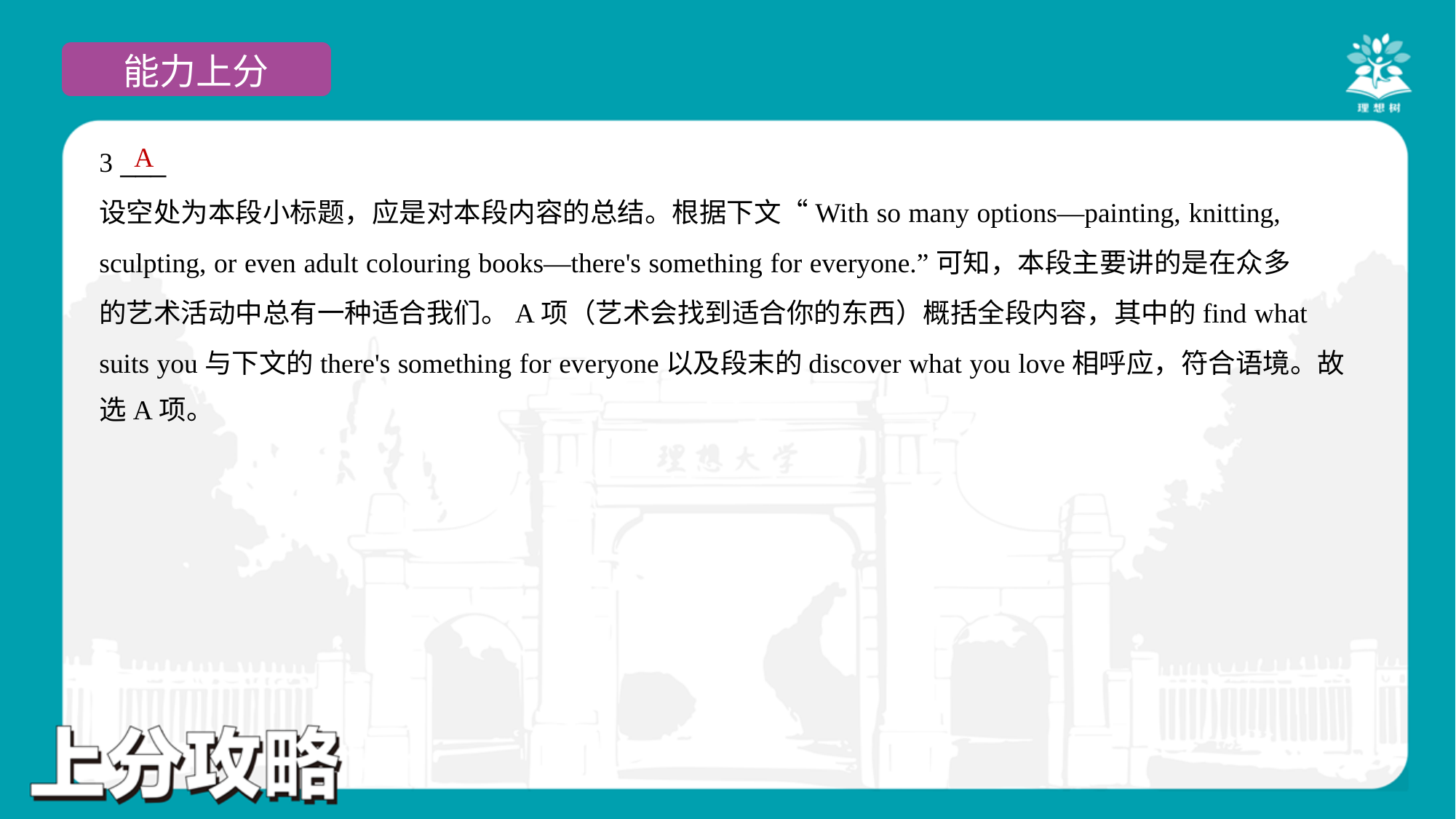

A
3 ___
设空处为本段小标题，应是对本段内容的总结。根据下文“With so many options—painting, knitting,
sculpting, or even adult colouring books—there's something for everyone.”可知，本段主要讲的是在众多
的艺术活动中总有一种适合我们。A项（艺术会找到适合你的东西）概括全段内容，其中的find what
suits you与下文的there's something for everyone以及段末的discover what you love相呼应，符合语境。故
选A项。